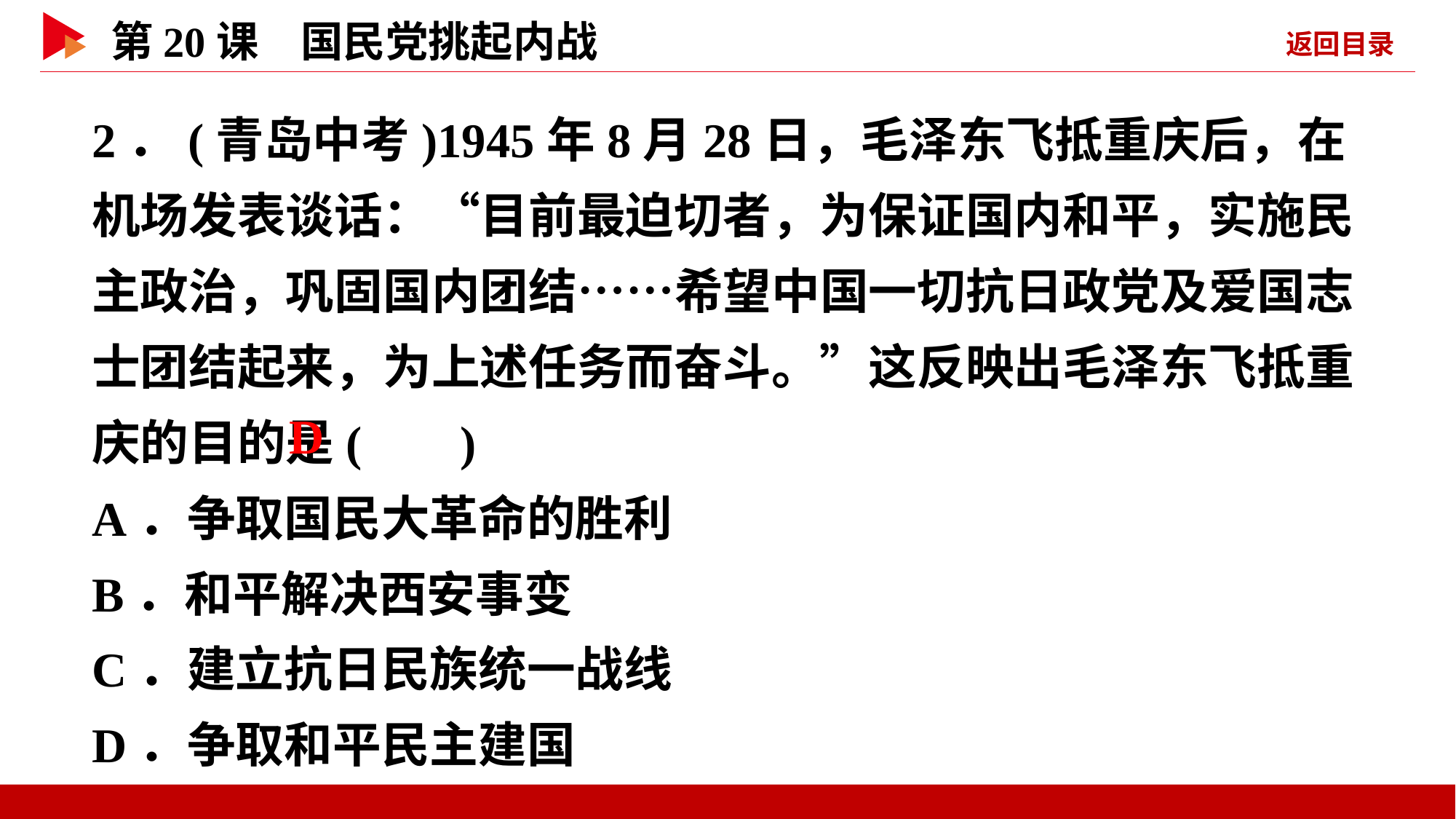

2．(青岛中考)1945年8月28日，毛泽东飞抵重庆后，在机场发表谈话：“目前最迫切者，为保证国内和平，实施民主政治，巩固国内团结……希望中国一切抗日政党及爱国志士团结起来，为上述任务而奋斗。”这反映出毛泽东飞抵重庆的目的是(        )
A．争取国民大革命的胜利
B．和平解决西安事变
C．建立抗日民族统一战线
D．争取和平民主建国
   D